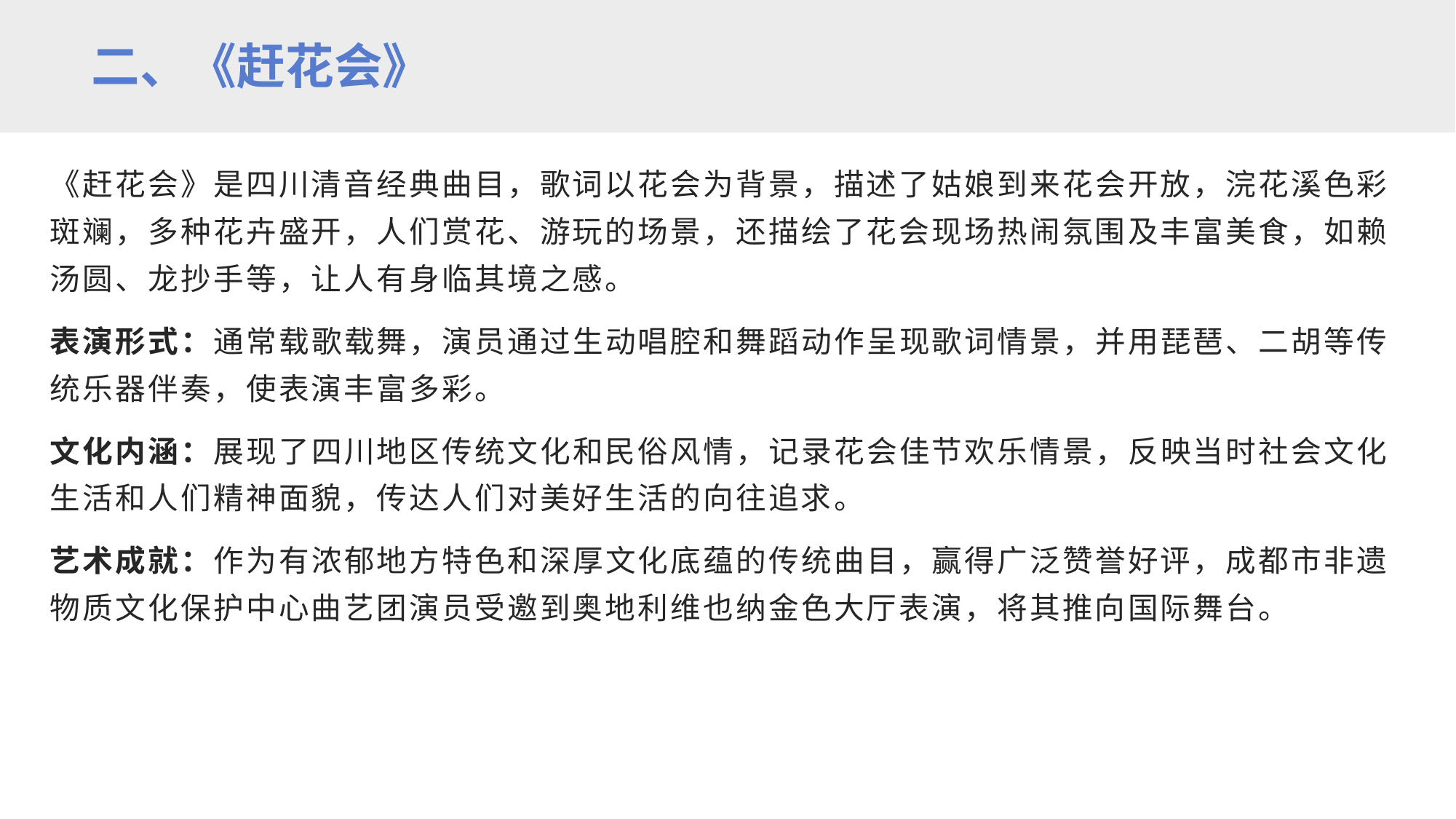

二、《赶花会》
《赶花会》是四川清音经典曲目，歌词以花会为背景，描述了姑娘到来花会开放，浣花溪色彩斑斓，多种花卉盛开，人们赏花、游玩的场景，还描绘了花会现场热闹氛围及丰富美食，如赖汤圆、龙抄手等，让人有身临其境之感。
表演形式：通常载歌载舞，演员通过生动唱腔和舞蹈动作呈现歌词情景，并用琵琶、二胡等传统乐器伴奏，使表演丰富多彩。
文化内涵：展现了四川地区传统文化和民俗风情，记录花会佳节欢乐情景，反映当时社会文化生活和人们精神面貌，传达人们对美好生活的向往追求。
艺术成就：作为有浓郁地方特色和深厚文化底蕴的传统曲目，赢得广泛赞誉好评，成都市非遗物质文化保护中心曲艺团演员受邀到奥地利维也纳金色大厅表演，将其推向国际舞台。